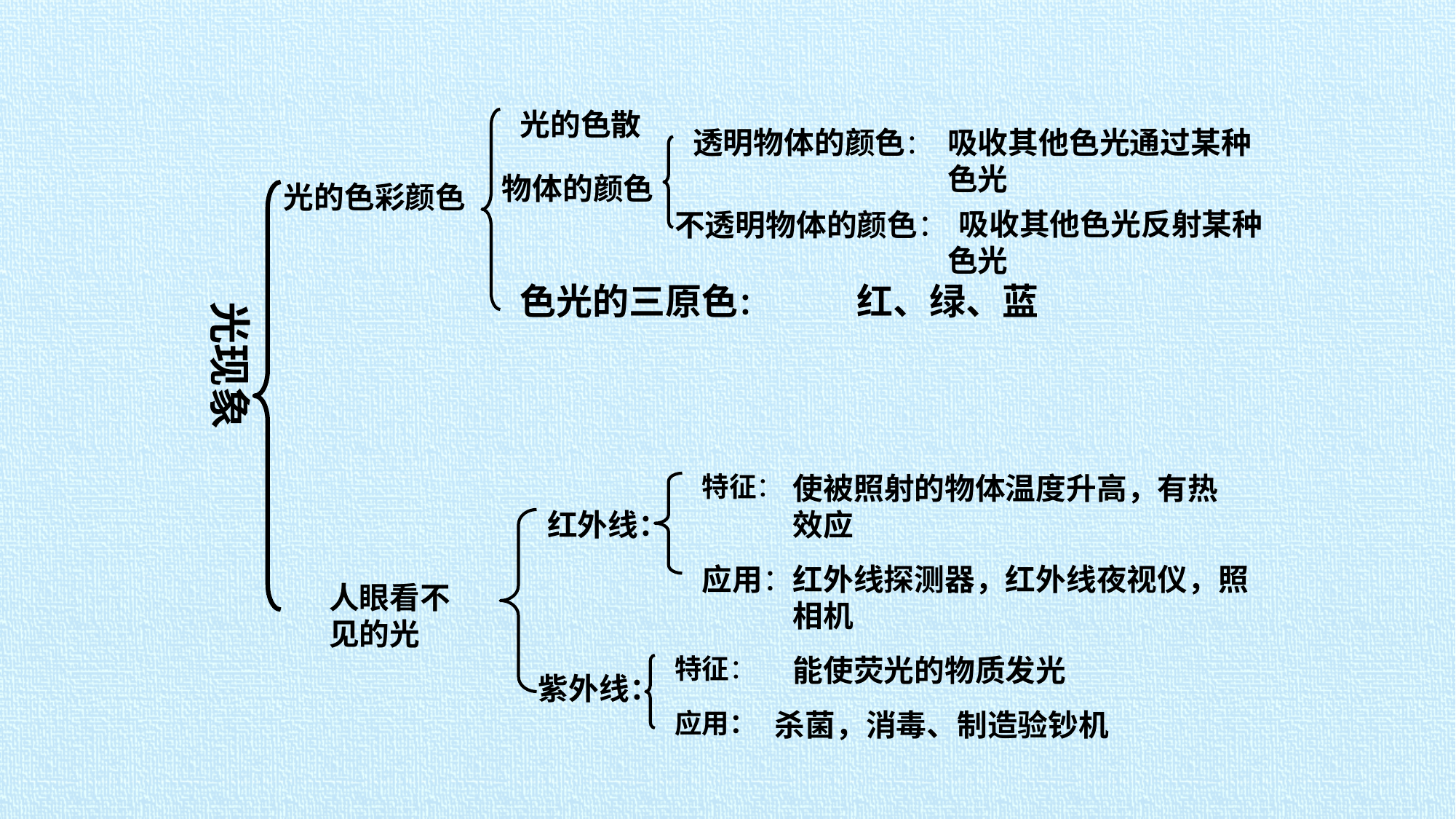

光的色散

透明物体的颜色：
吸收其他色光通过某种色光

物体的颜色
光的色彩颜色

不透明物体的颜色：
 吸收其他色光反射某种色光
色光的三原色：
红、绿、蓝
光现象
特征：
使被照射的物体温度升高，有热效应

红外线：

应用：
红外线探测器，红外线夜视仪，照相机

人眼看不见的光

特征：
能使荧光的物质发光

紫外线：
应用：
杀菌，消毒、制造验钞机